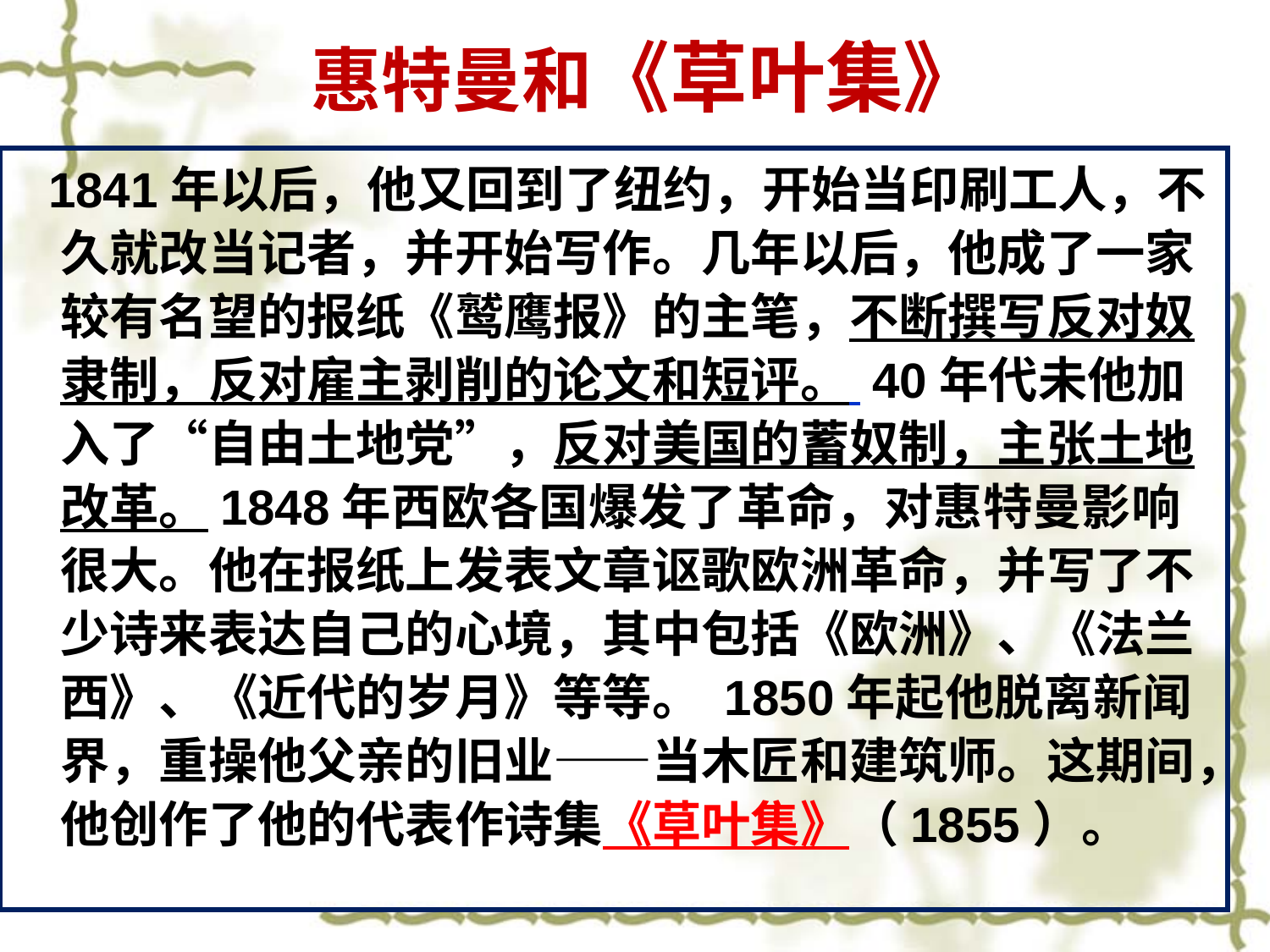

# 惠特曼和《草叶集》
   1841年以后，他又回到了纽约，开始当印刷工人，不久就改当记者，并开始写作。几年以后，他成了一家较有名望的报纸《鹫鹰报》的主笔，不断撰写反对奴隶制，反对雇主剥削的论文和短评。 40年代未他加入了“自由土地党”，反对美国的蓄奴制，主张土地改革。1848年西欧各国爆发了革命，对惠特曼影响很大。他在报纸上发表文章讴歌欧洲革命，并写了不少诗来表达自己的心境，其中包括《欧洲》、《法兰西》、《近代的岁月》等等。 1850年起他脱离新闻界，重操他父亲的旧业——当木匠和建筑师。这期间，他创作了他的代表作诗集《草叶集》（1855）。